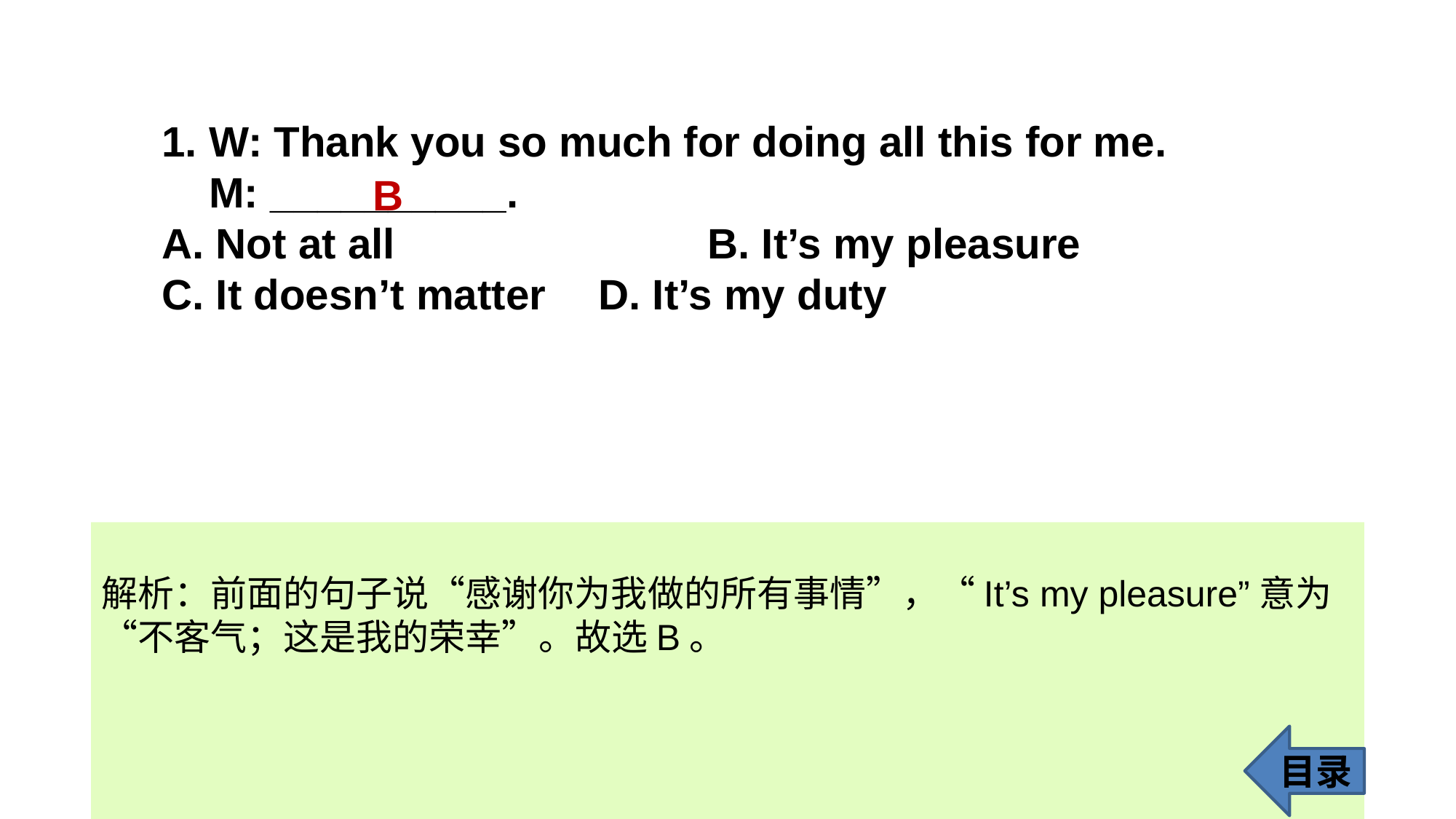

1. W: Thank you so much for doing all this for me.
    M: __________.
A. Not at all 			B. It’s my pleasure
C. It doesn’t matter 	D. It’s my duty
B

解析：前面的句子说“感谢你为我做的所有事情”，“It’s my pleasure”意为“不客气；这是我的荣幸”。故选B。
目录
5